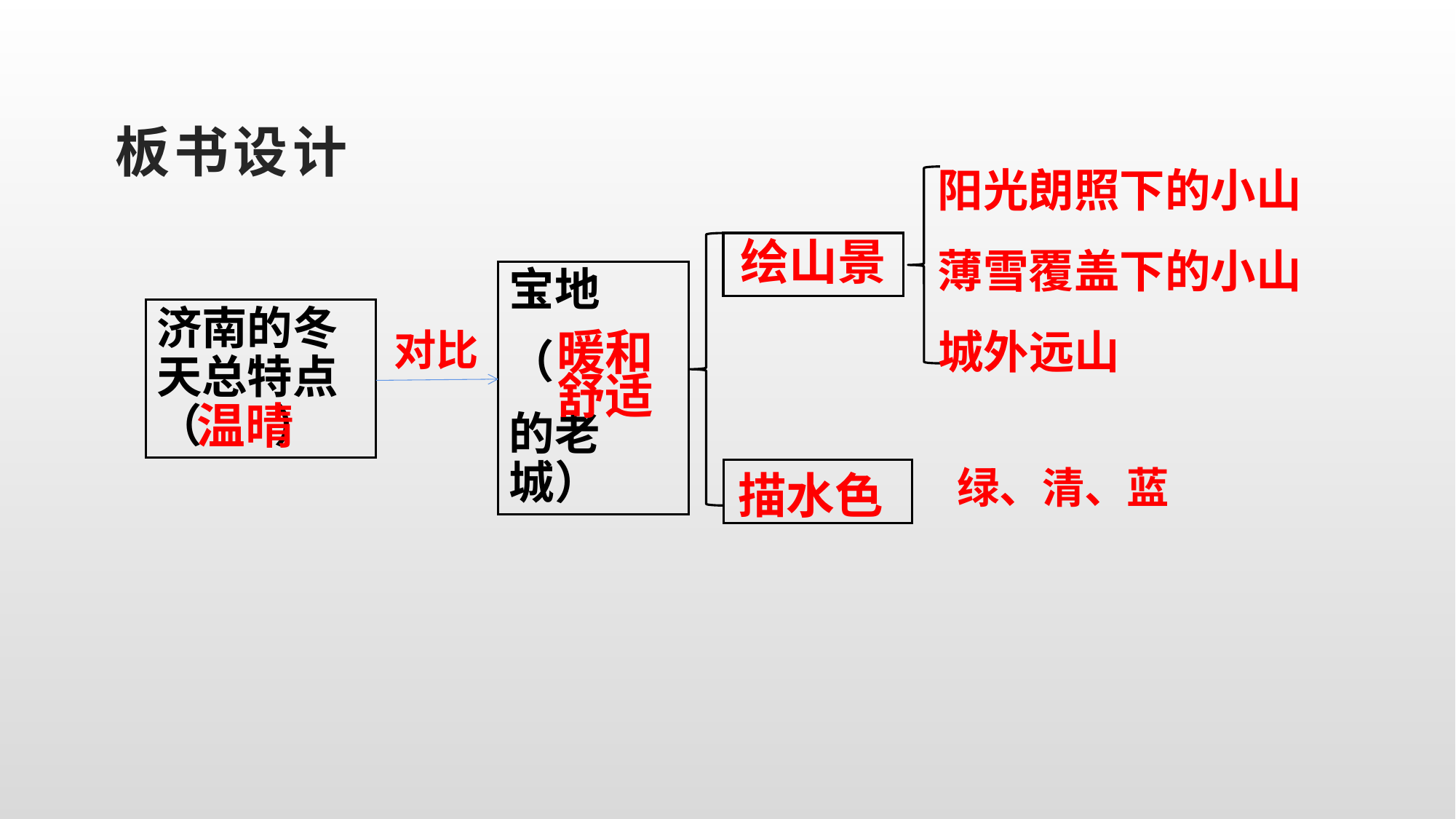

# 板书设计

阳光朗照下的小山

绘山景
薄雪覆盖下的小山
宝地
（
的老城）
济南的冬天总特点  （       ）
对比
城外远山
暖和舒适
温晴

描水色
绿、清、蓝